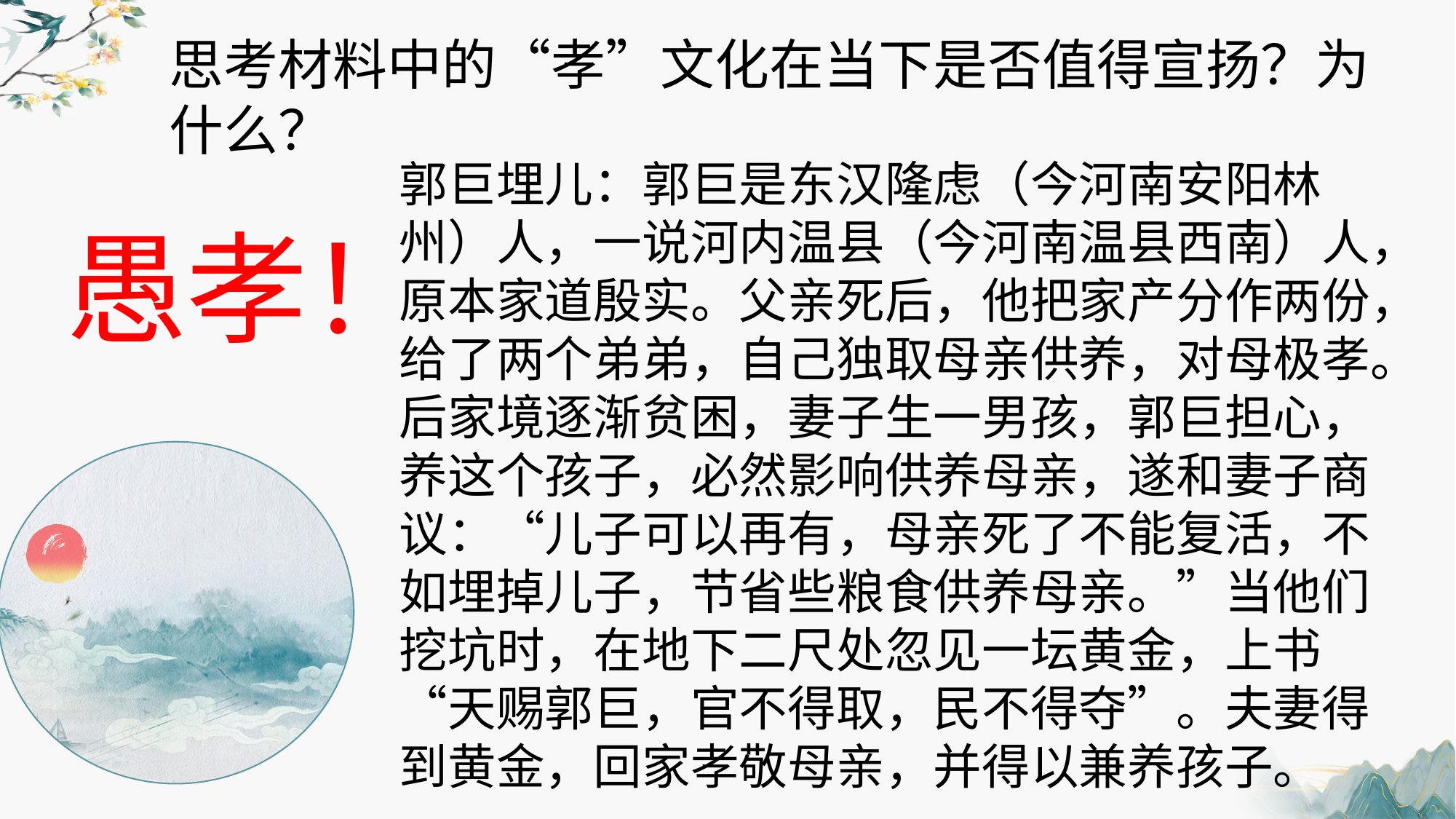

思考材料中的“孝”文化在当下是否值得宣扬？为什么？
郭巨埋儿：郭巨是东汉隆虑（今河南安阳林州）人，一说河内温县（今河南温县西南）人，原本家道殷实。父亲死后，他把家产分作两份，给了两个弟弟，自己独取母亲供养，对母极孝。后家境逐渐贫困，妻子生一男孩，郭巨担心，养这个孩子，必然影响供养母亲，遂和妻子商议：“儿子可以再有，母亲死了不能复活，不如埋掉儿子，节省些粮食供养母亲。”当他们挖坑时，在地下二尺处忽见一坛黄金，上书“天赐郭巨，官不得取，民不得夺”。夫妻得到黄金，回家孝敬母亲，并得以兼养孩子。
愚孝！